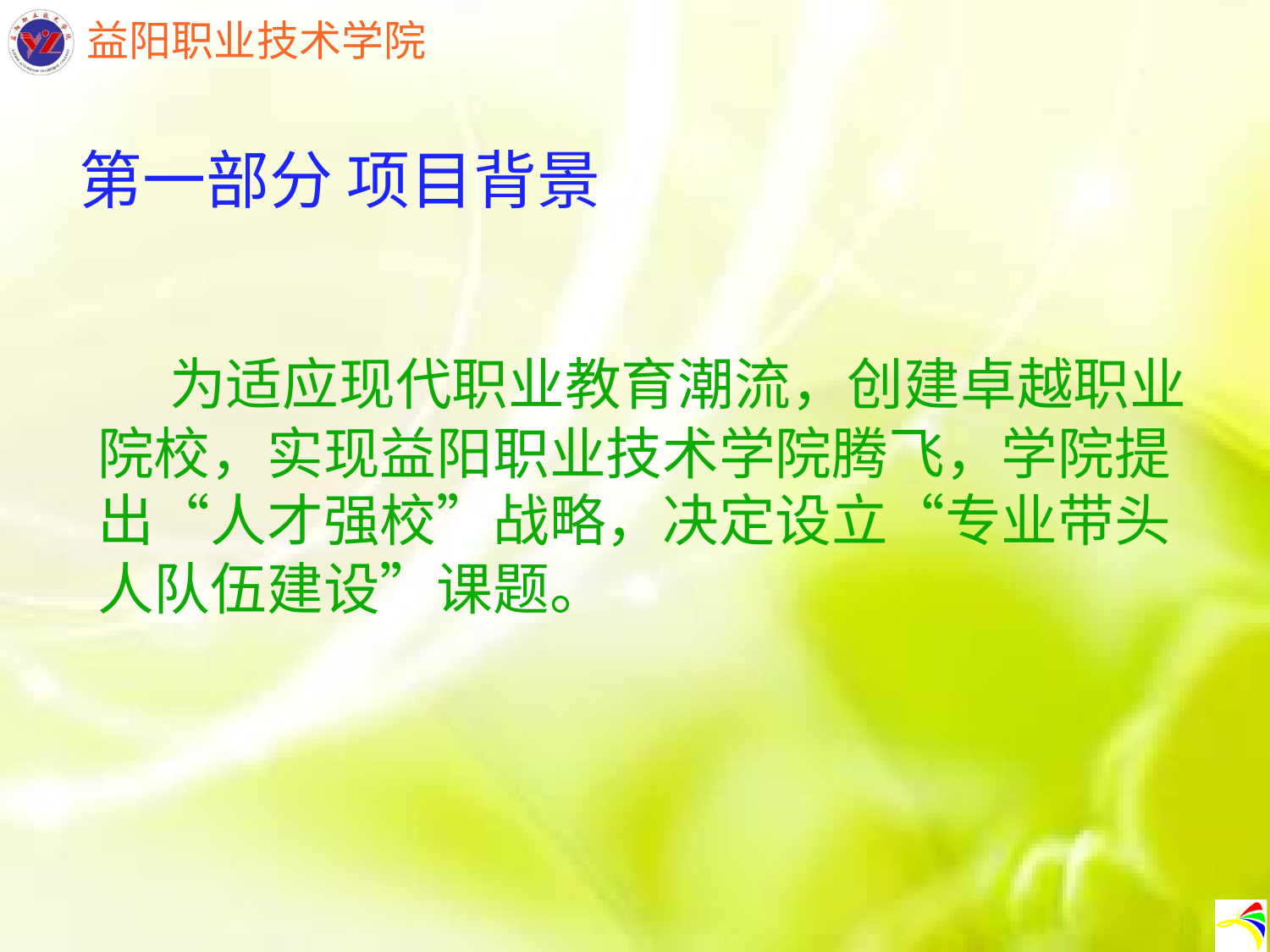

第一部分 项目背景
    为适应现代职业教育潮流，创建卓越职业院校，实现益阳职业技术学院腾飞，学院提出“人才强校”战略，决定设立“专业带头人队伍建设”课题。